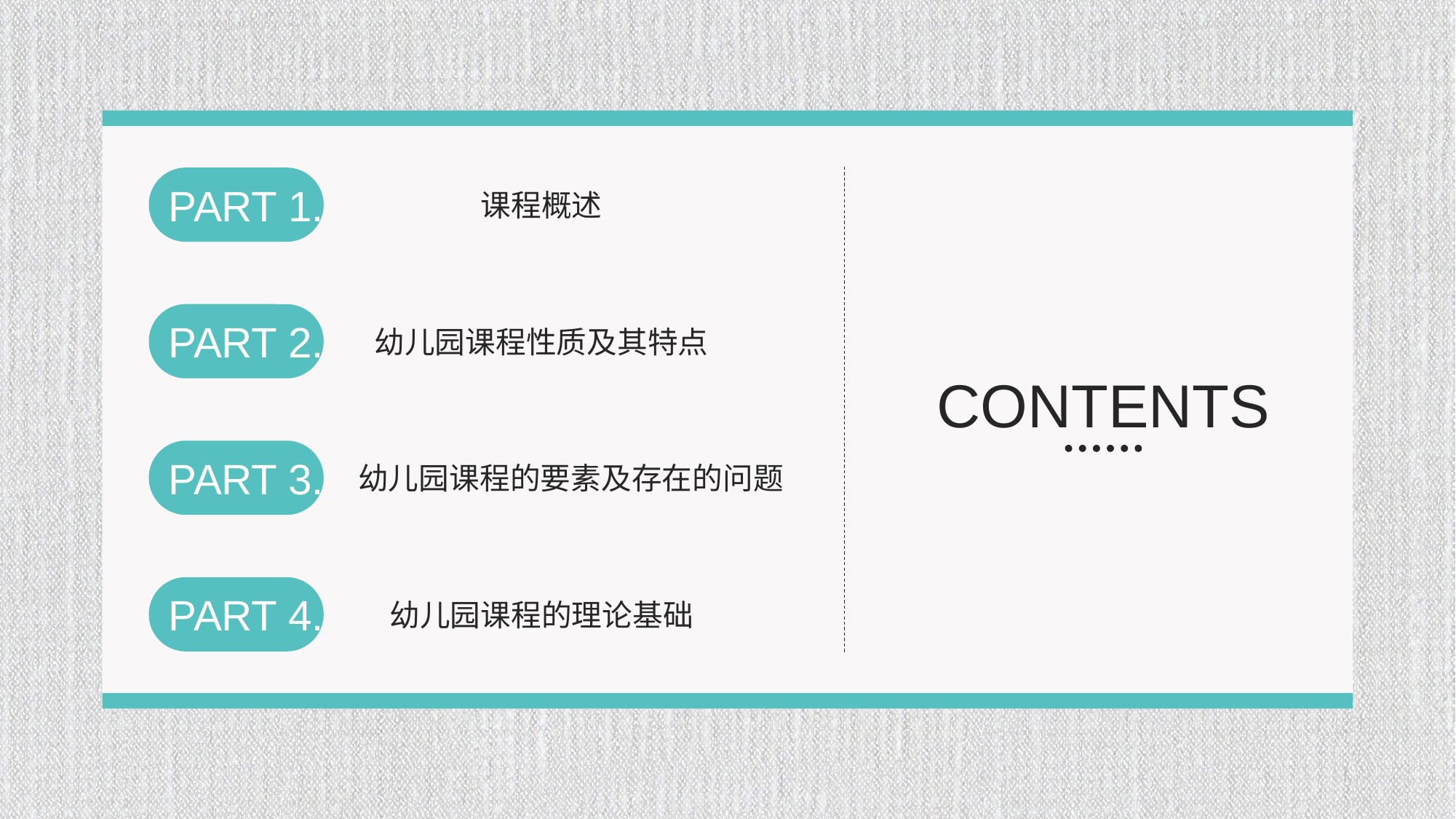

PART 1.
课程概述

PART 2.
幼儿园课程性质及其特点

PART 3.
幼儿园课程的要素及存在的问题

PART 4.
幼儿园课程的理论基础
CONTENTS